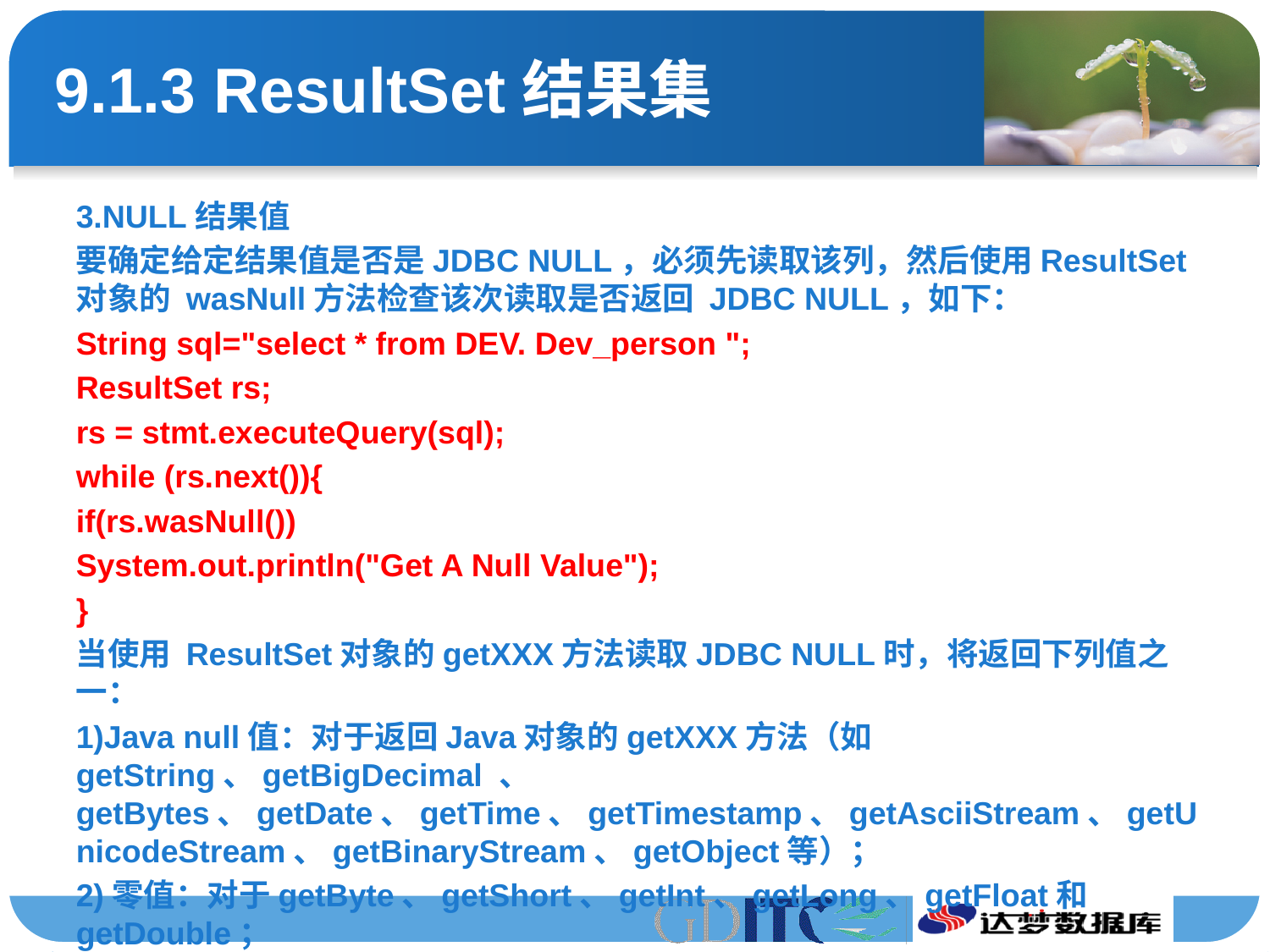

# 9.1.3 ResultSet结果集
3.NULL结果值
要确定给定结果值是否是JDBC NULL，必须先读取该列，然后使用ResultSet对象的 wasNull方法检查该次读取是否返回 JDBC NULL，如下：
String sql="select * from DEV. Dev_person ";
ResultSet rs;
rs = stmt.executeQuery(sql);
while (rs.next()){
if(rs.wasNull())
System.out.println("Get A Null Value");
}
当使用 ResultSet对象的getXXX方法读取JDBC NULL时，将返回下列值之一：
1)Java null值：对于返回Java对象的getXXX方法（如 getString、getBigDecimal 、 getBytes、getDate、getTime、getTimestamp、getAsciiStream、getUnicodeStream、getBinaryStream、getObject等）；
2)零值：对于getByte、getShort、getInt、getLong、getFloat和getDouble；
3)false值：对于getBoolean。